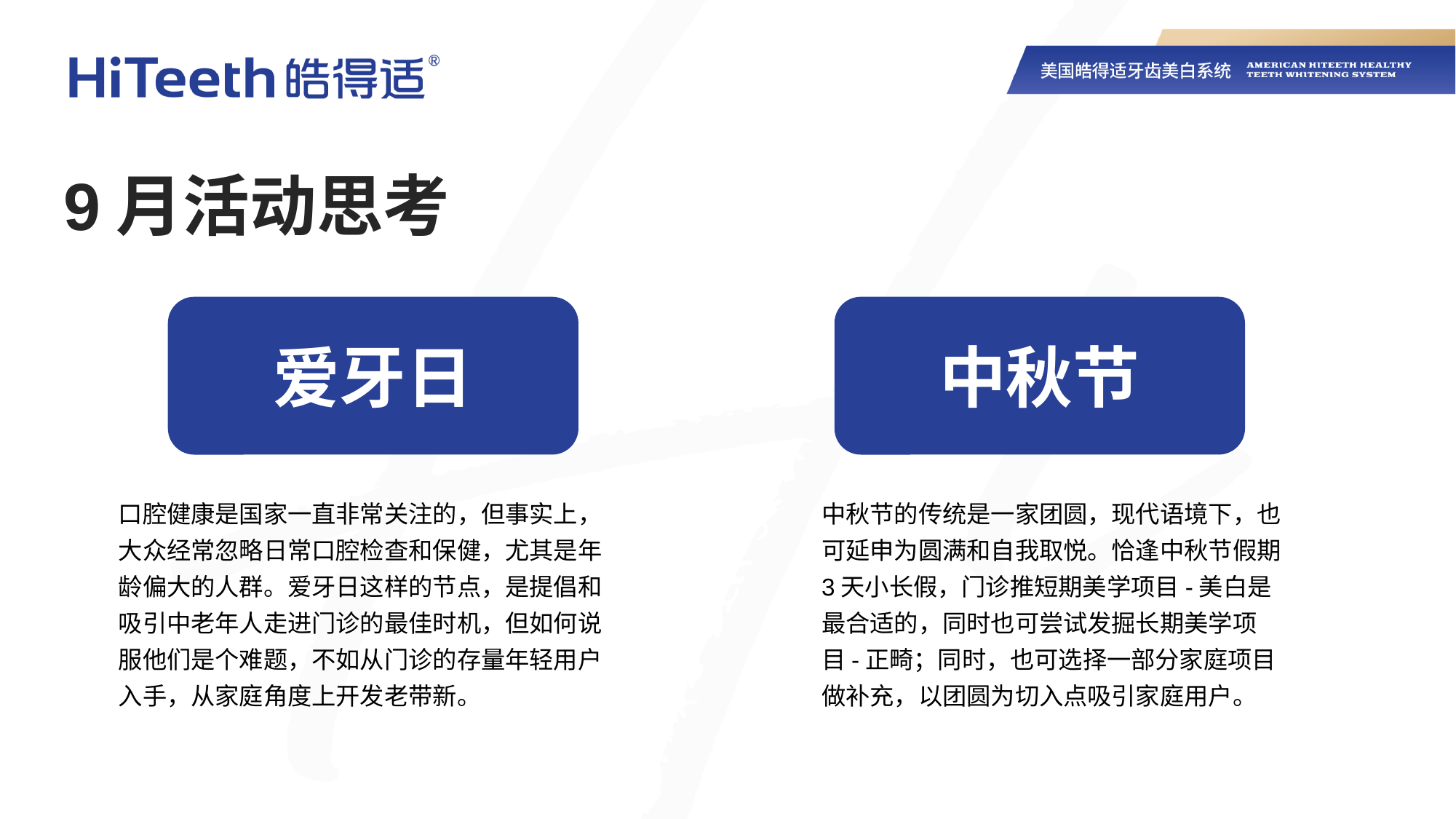

9月活动思考
爱牙日
中秋节
口腔健康是国家一直非常关注的，但事实上，大众经常忽略日常口腔检查和保健，尤其是年龄偏大的人群。爱牙日这样的节点，是提倡和吸引中老年人走进门诊的最佳时机，但如何说服他们是个难题，不如从门诊的存量年轻用户入手，从家庭角度上开发老带新。
中秋节的传统是一家团圆，现代语境下，也可延申为圆满和自我取悦。恰逢中秋节假期3天小长假，门诊推短期美学项目-美白是最合适的，同时也可尝试发掘长期美学项目-正畸；同时，也可选择一部分家庭项目做补充，以团圆为切入点吸引家庭用户。